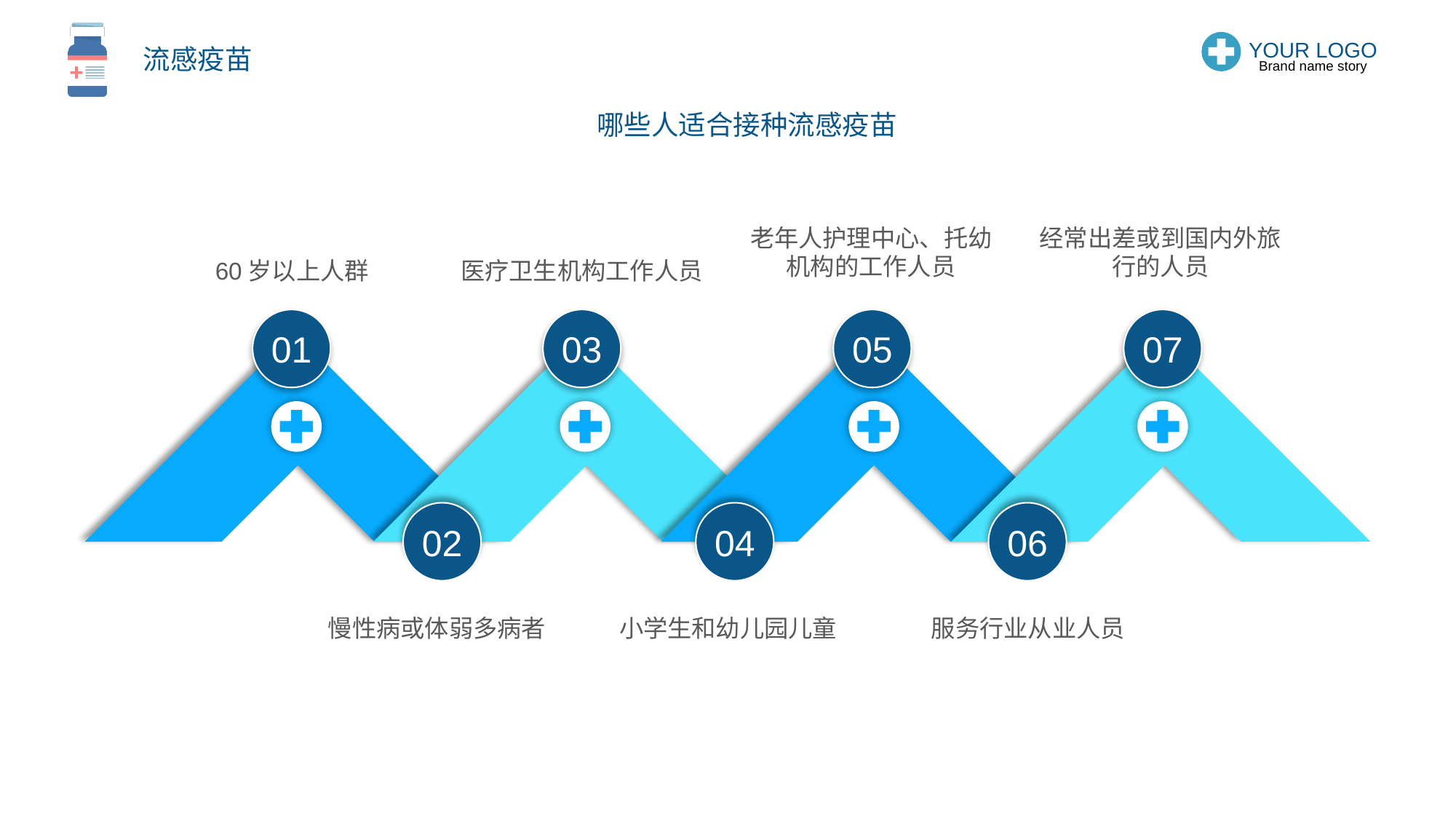

YOUR LOGO
Brand name story

哪些人适合接种流感疫苗
老年人护理中心、托幼机构的工作人员
经常出差或到国内外旅行的人员
60岁以上人群
医疗卫生机构工作人员
01
03
05
07

02
04
06
慢性病或体弱多病者
小学生和幼儿园儿童
服务行业从业人员